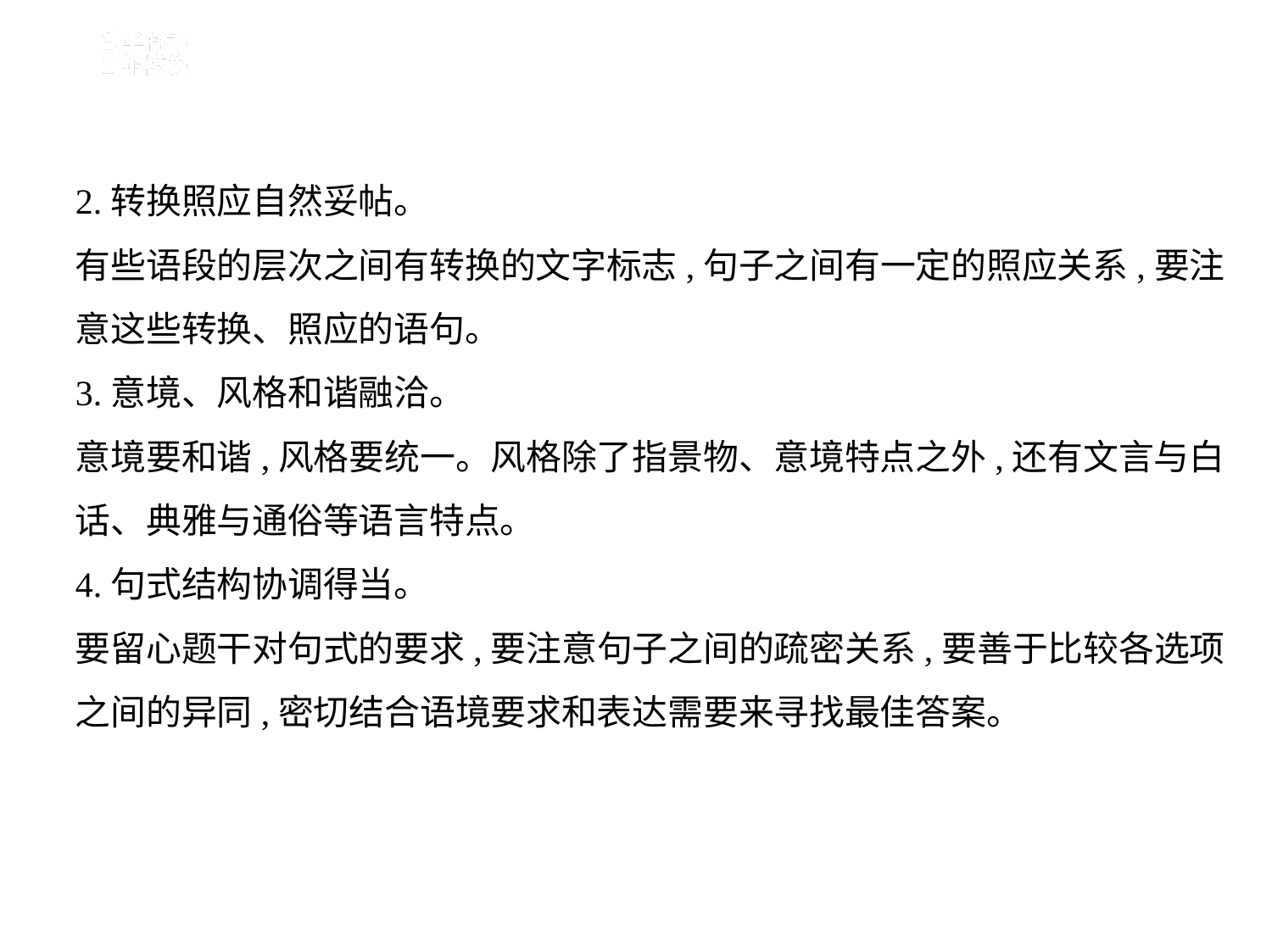

2.转换照应自然妥帖。
有些语段的层次之间有转换的文字标志,句子之间有一定的照应关系,要注
意这些转换、照应的语句。
3.意境、风格和谐融洽。
意境要和谐,风格要统一。风格除了指景物、意境特点之外,还有文言与白
话、典雅与通俗等语言特点。
4.句式结构协调得当。
要留心题干对句式的要求,要注意句子之间的疏密关系,要善于比较各选项
之间的异同,密切结合语境要求和表达需要来寻找最佳答案。